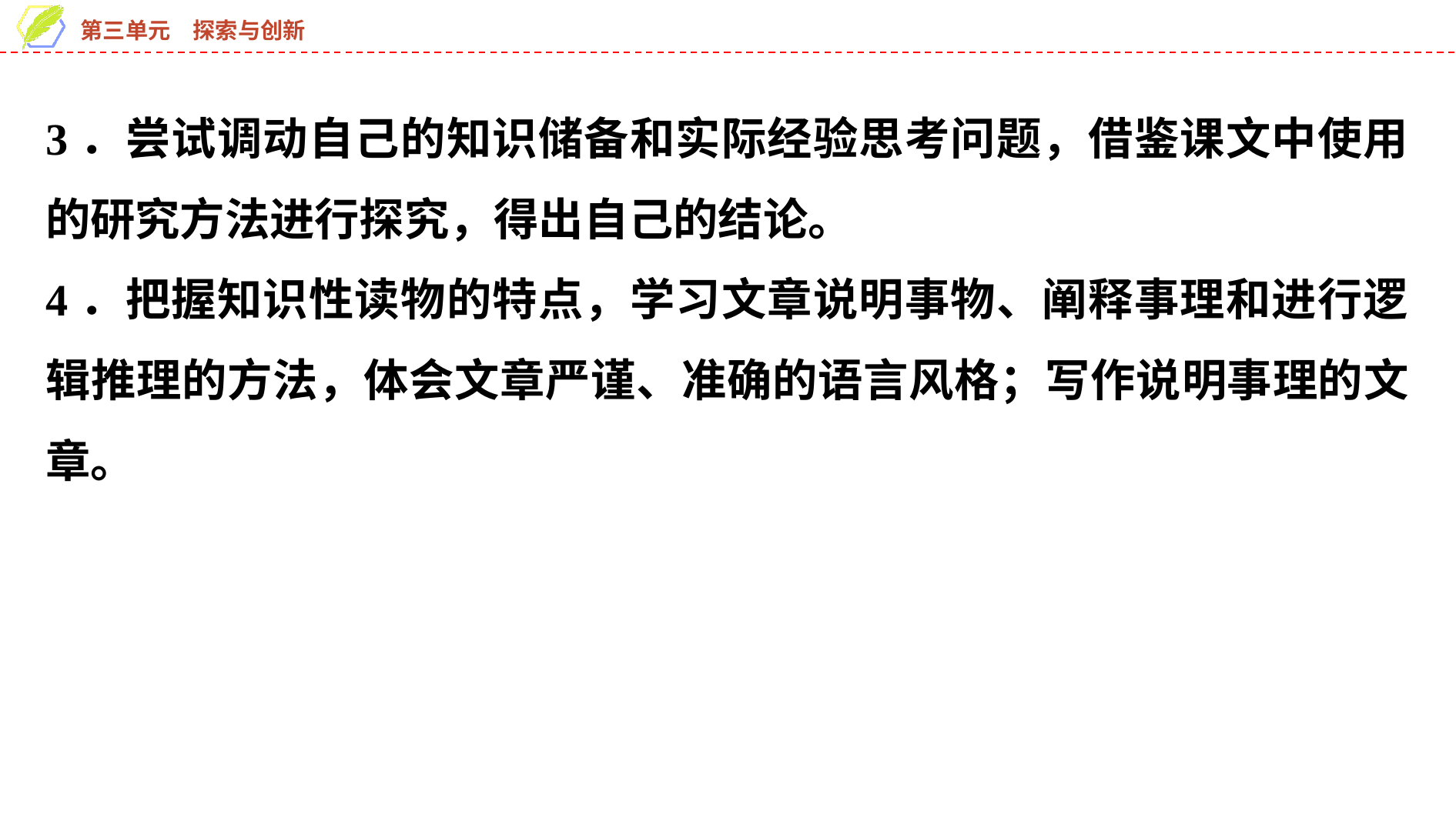

3．尝试调动自己的知识储备和实际经验思考问题，借鉴课文中使用的研究方法进行探究，得出自己的结论。
4．把握知识性读物的特点，学习文章说明事物、阐释事理和进行逻辑推理的方法，体会文章严谨、准确的语言风格；写作说明事理的文章。